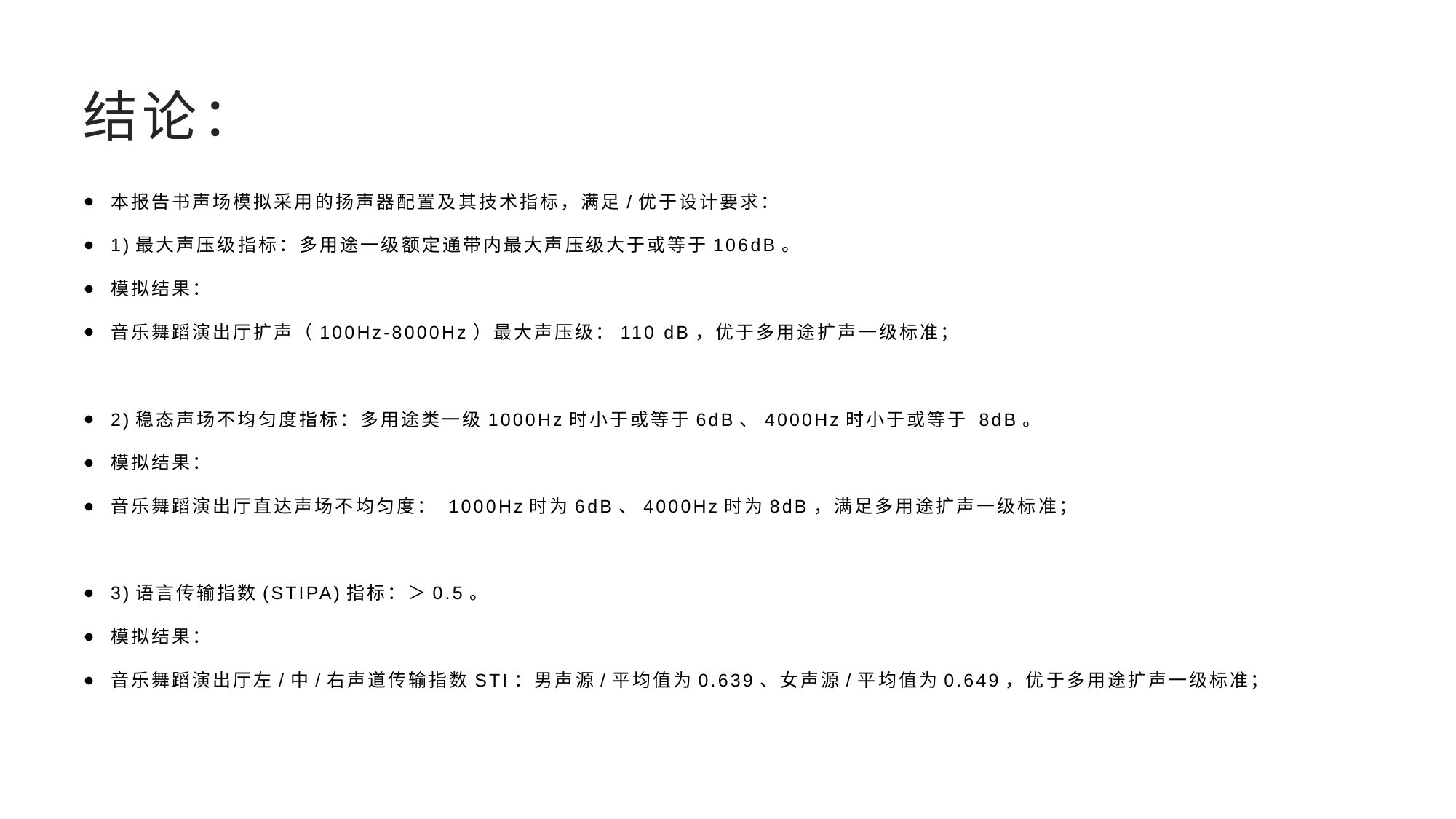

# 结论：
本报告书声场模拟采用的扬声器配置及其技术指标，满足/优于设计要求：
1)最大声压级指标：多用途一级额定通带内最大声压级大于或等于106dB。
模拟结果：
音乐舞蹈演出厅扩声（100Hz-8000Hz）最大声压级：110 dB，优于多用途扩声一级标准；

2)稳态声场不均匀度指标：多用途类一级1000Hz时小于或等于6dB、4000Hz时小于或等于 8dB。
模拟结果：
音乐舞蹈演出厅直达声场不均匀度： 1000Hz时为6dB、4000Hz时为8dB，满足多用途扩声一级标准；

3)语言传输指数(STIPA)指标：＞0.5。
模拟结果：
音乐舞蹈演出厅左/中/右声道传输指数STI：男声源/平均值为0.639、女声源/平均值为0.649，优于多用途扩声一级标准；